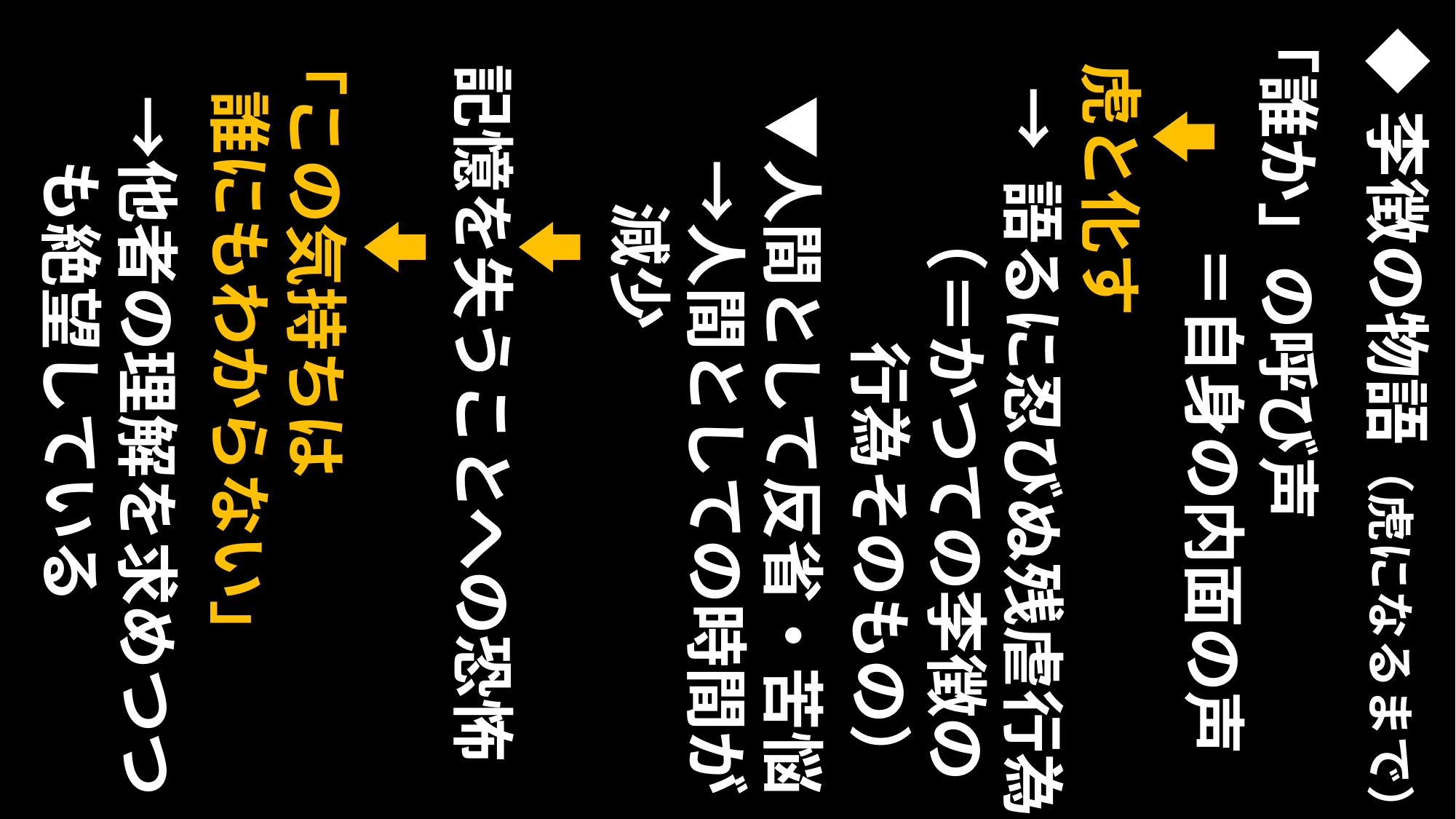

「この気持ちは
   誰にもわからない」
　▼人間として反省・苦悩
　　→人間としての時間が
　　   減少
　→他者の理解を求めつつ
　　も絶望している
「誰か」の呼び声
◆李徴の物語（虎になるまで）
　         ＝自身の内面の声
虎と化す
記憶を失うことへの恐怖
→ 語るに忍びぬ残虐行為
　　（＝かつての李徴の
　　　　行為そのもの）